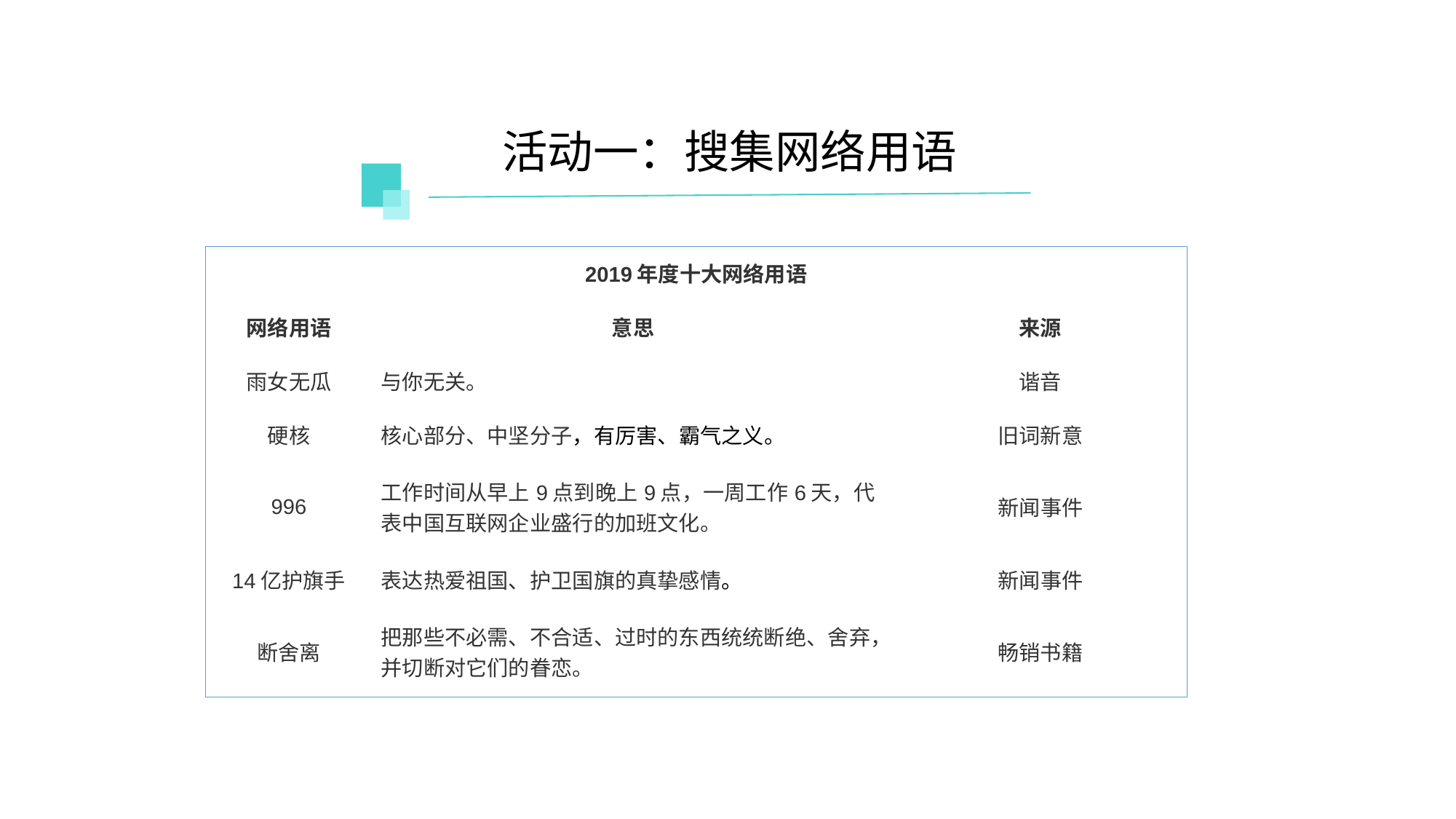

活动一：搜集网络用语

| 2019年度十大网络用语 |  |  |
| --- | --- | --- |
| 网络用语 | 意思 | 来源 |
| 雨女无瓜 | 与你无关。 | 谐音 |
| 硬核 | 核心部分、中坚分子，有厉害、霸气之义。 | 旧词新意 |
| 996 | 工作时间从早上9点到晚上9点，一周工作6天，代表中国互联网企业盛行的加班文化。 | 新闻事件 |
| 14亿护旗手 | 表达热爱祖国、护卫国旗的真挚感情。 | 新闻事件 |
| 断舍离 | 把那些不必需、不合适、过时的东西统统断绝、舍弃，并切断对它们的眷恋。 | 畅销书籍 |